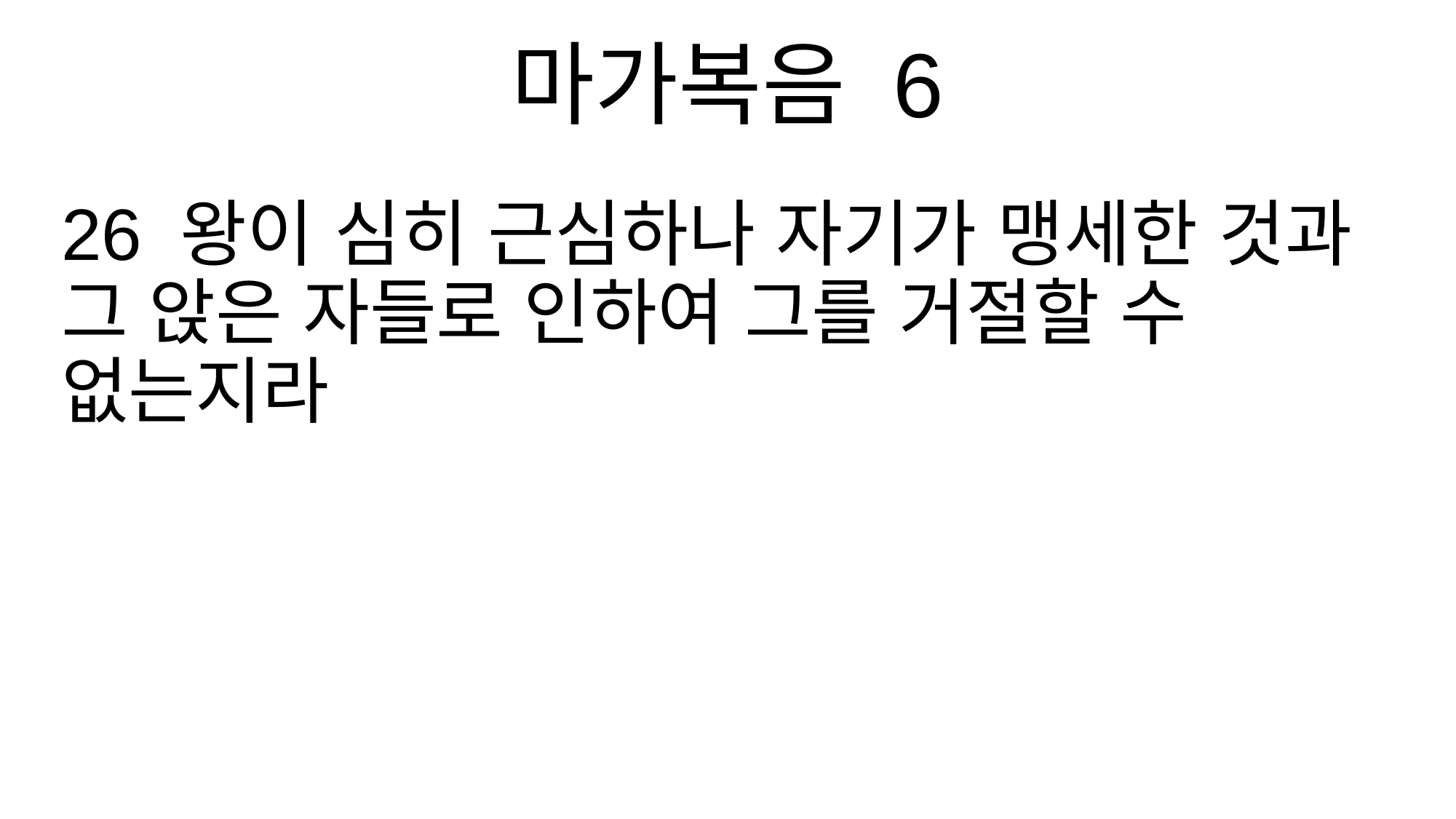

마가복음 6
26 왕이 심히 근심하나 자기가 맹세한 것과 그 앉은 자들로 인하여 그를 거절할 수 없는지라